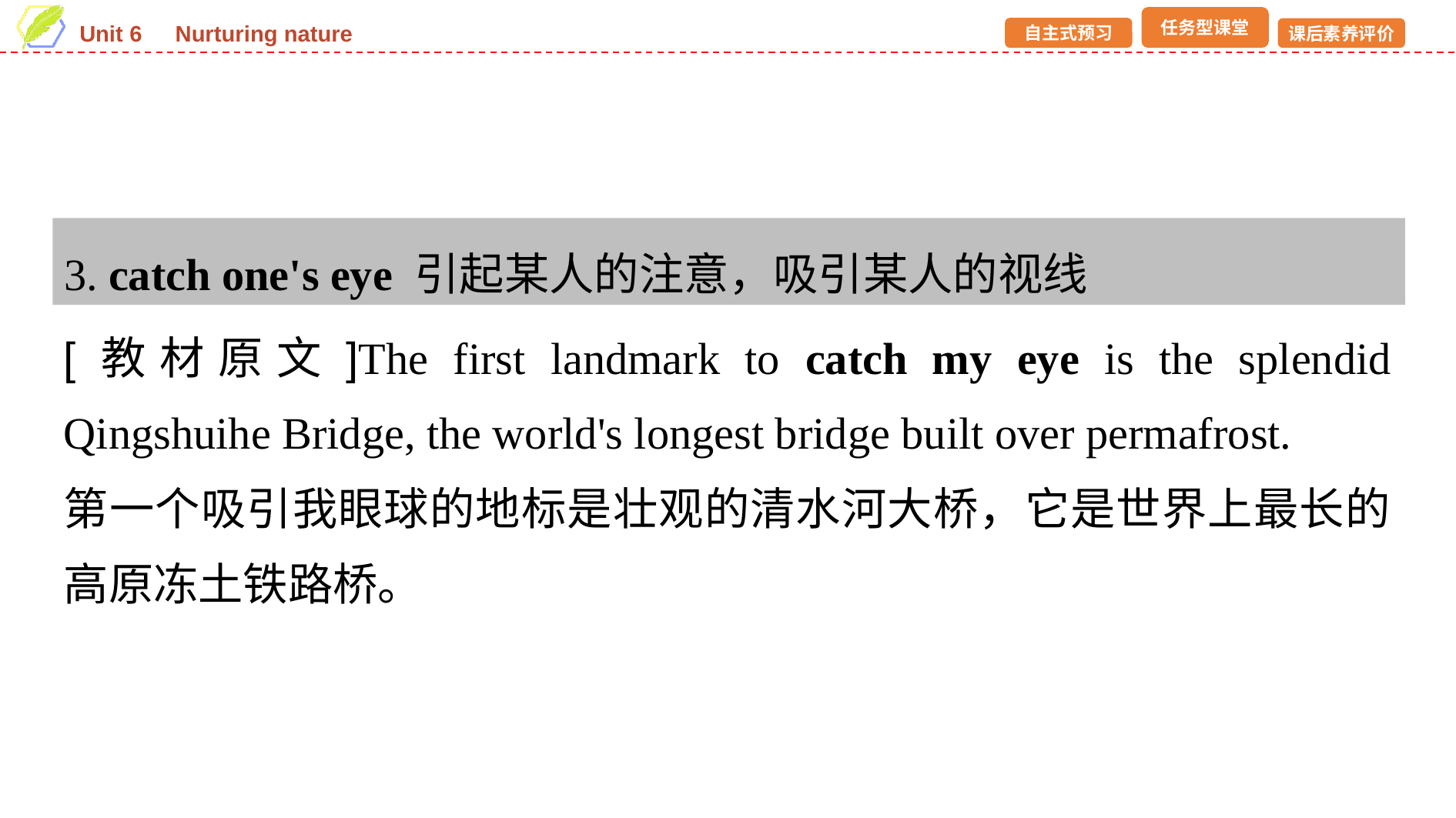

3. catch one's eye 引起某人的注意，吸引某人的视线
[教材原文]The first landmark to catch my eye is the splendid Qingshuihe Bridge, the world's longest bridge built over permafrost.
第一个吸引我眼球的地标是壮观的清水河大桥，它是世界上最长的高原冻土铁路桥。